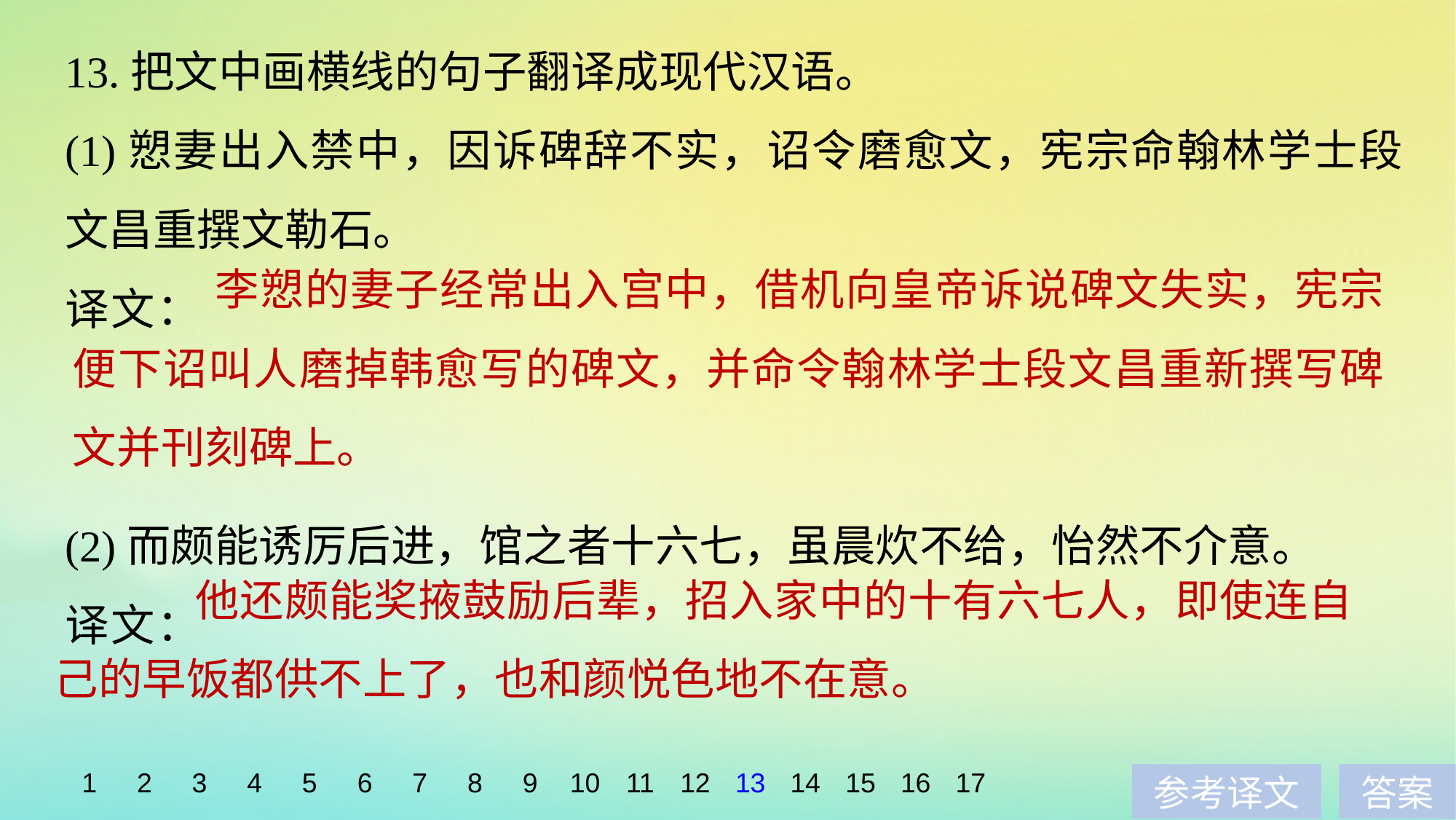

13.把文中画横线的句子翻译成现代汉语。
(1)愬妻出入禁中，因诉碑辞不实，诏令磨愈文，宪宗命翰林学士段文昌重撰文勒石。
译文：
(2)而颇能诱厉后进，馆之者十六七，虽晨炊不给，怡然不介意。
译文：
	  李愬的妻子经常出入宫中，借机向皇帝诉说碑文失实，宪宗便下诏叫人磨掉韩愈写的碑文，并命令翰林学士段文昌重新撰写碑文并刊刻碑上。
	  他还颇能奖掖鼓励后辈，招入家中的十有六七人，即使连自己的早饭都供不上了，也和颜悦色地不在意。
1
2
3
4
5
6
7
8
9
10
11
12
13
14
15
16
17
参考译文
答案